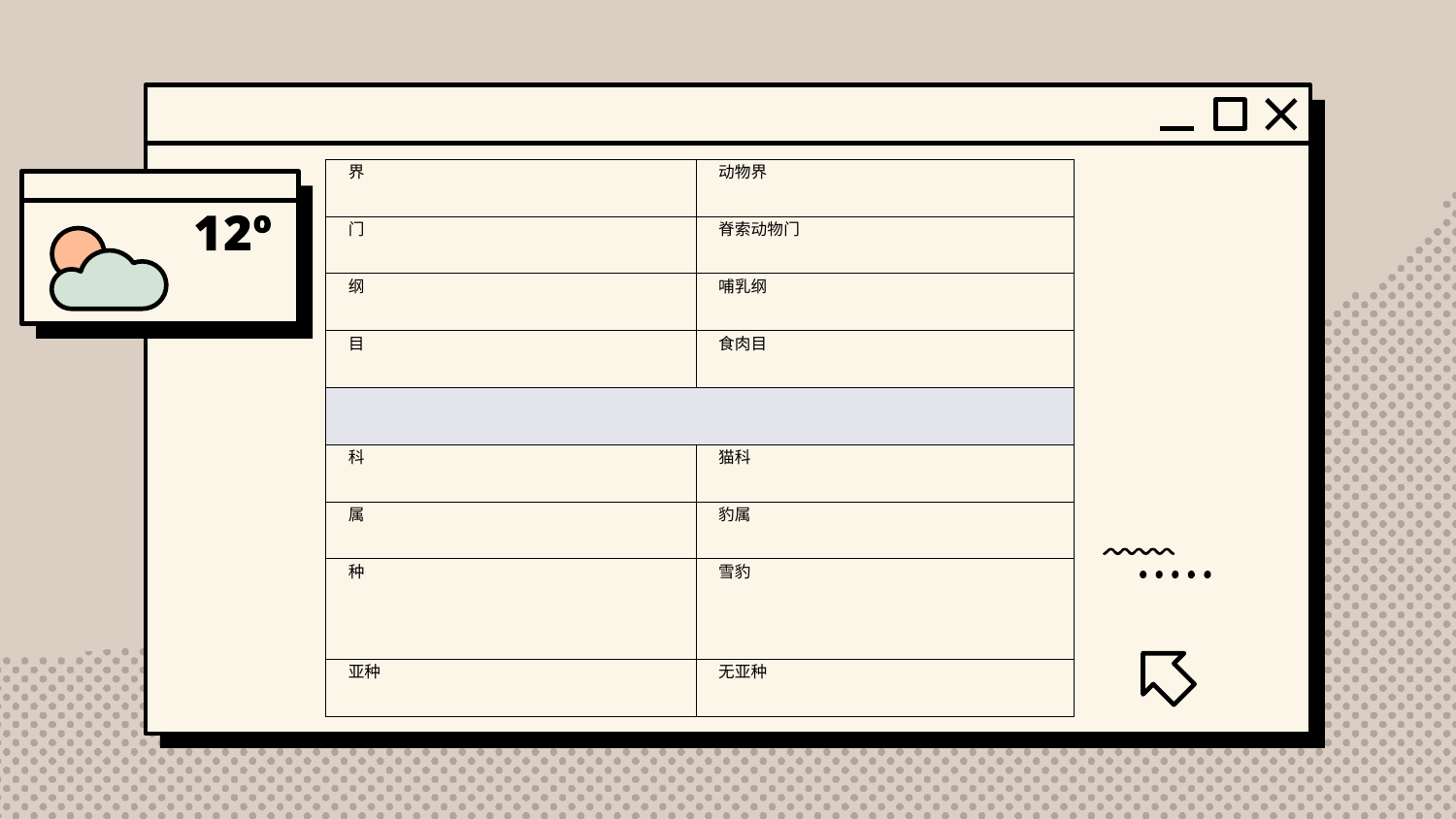

| 界 | 动物界 |
| --- | --- |
| 门 | 脊索动物门 |
| 纲 | 哺乳纲 |
| 目 | 食肉目 |
|  |  |
| 科 | 猫科 |
| 属 | 豹属 |
| 种 | 雪豹 |
| 亚种 | 无亚种 |